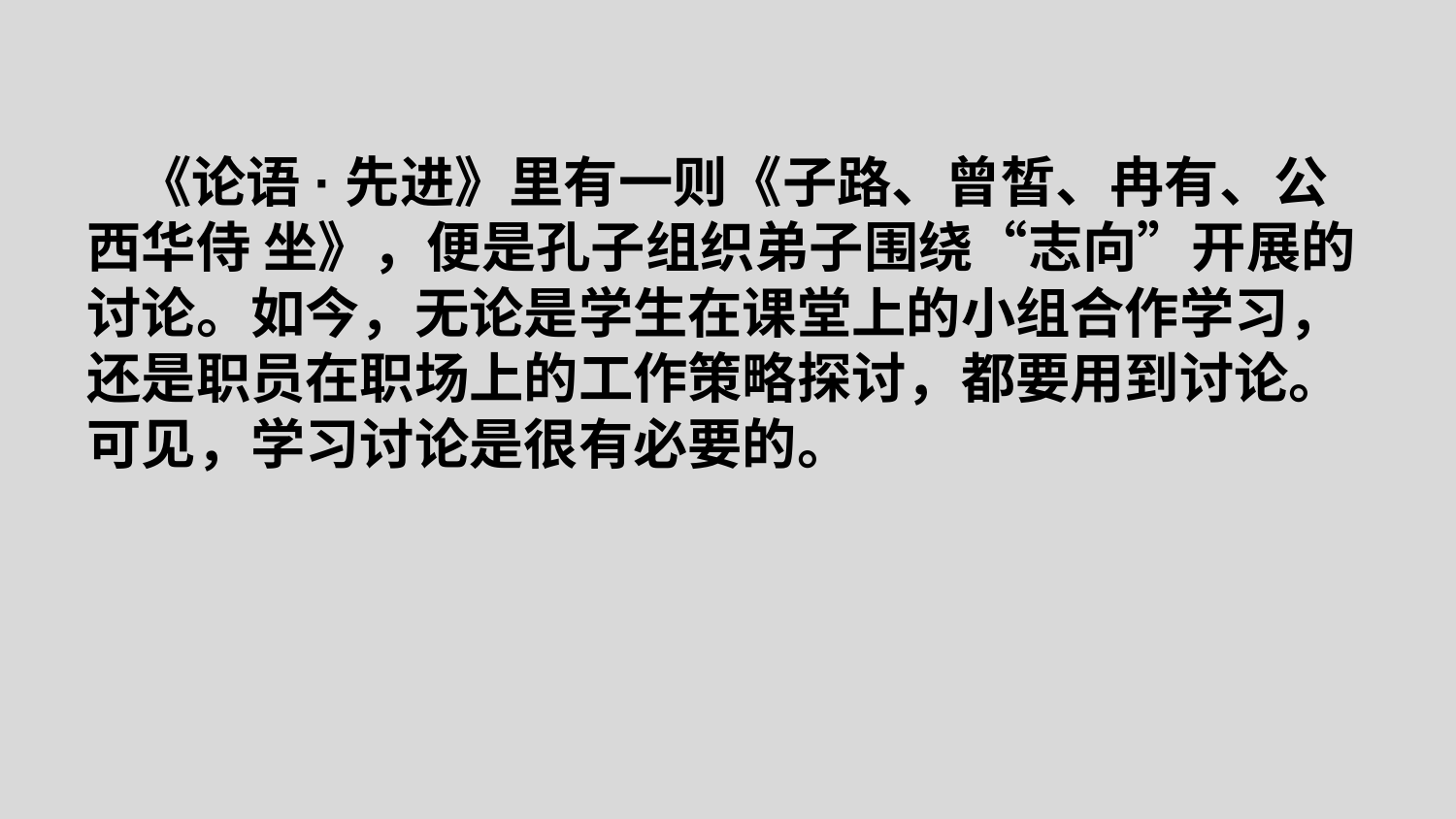

# 《论语·先进》里有一则《子路、曾皙、冉有、公西华侍 坐》，便是孔子组织弟子围绕“志向”开展的讨论。如今，无论是学生在课堂上的小组合作学习，还是职员在职场上的工作策略探讨，都要用到讨论。可见，学习讨论是很有必要的。